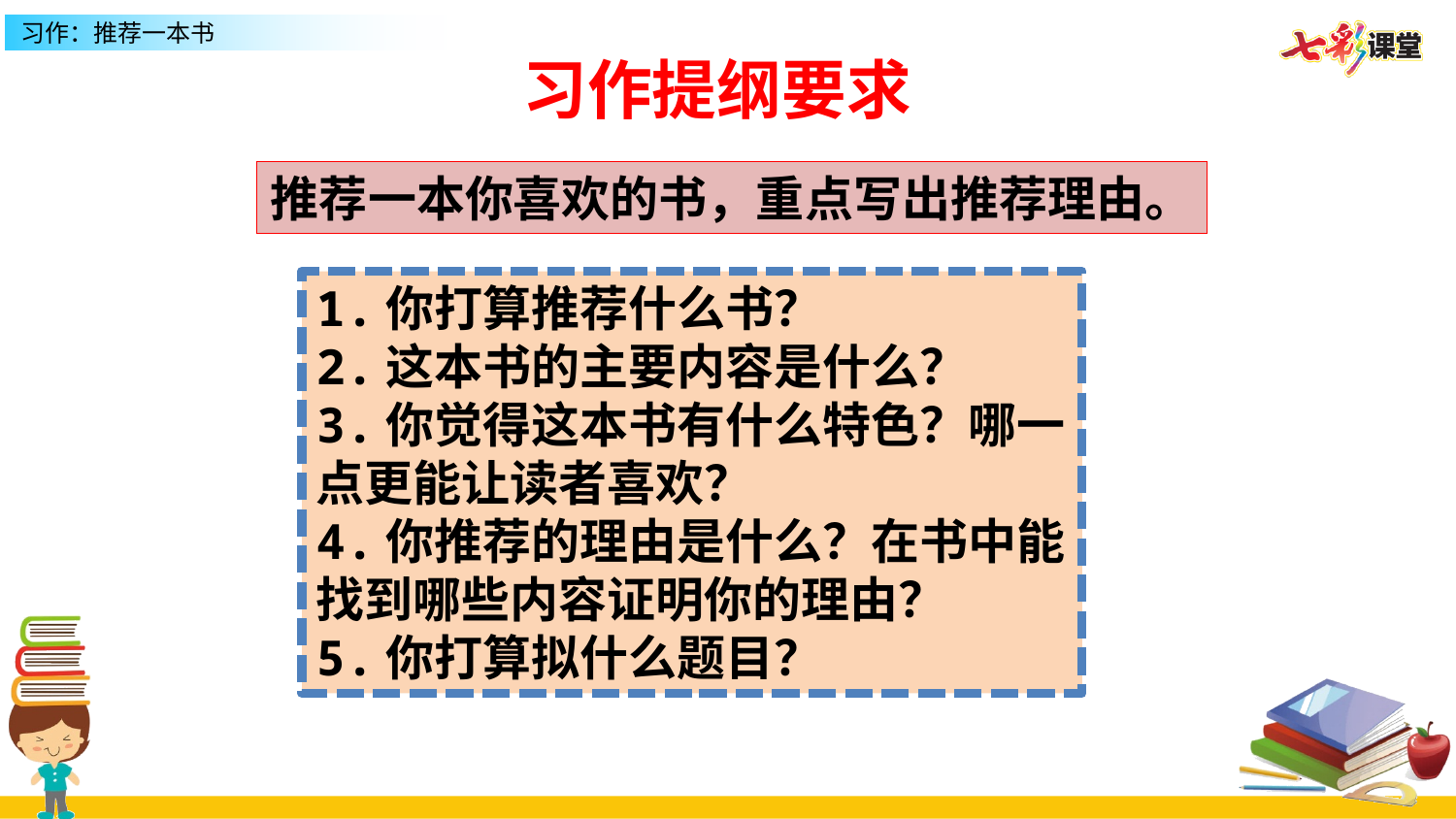

习作提纲要求
推荐一本你喜欢的书，重点写出推荐理由。
1.你打算推荐什么书？
2.这本书的主要内容是什么？
3.你觉得这本书有什么特色？哪一点更能让读者喜欢？
4.你推荐的理由是什么？在书中能找到哪些内容证明你的理由？
5.你打算拟什么题目？